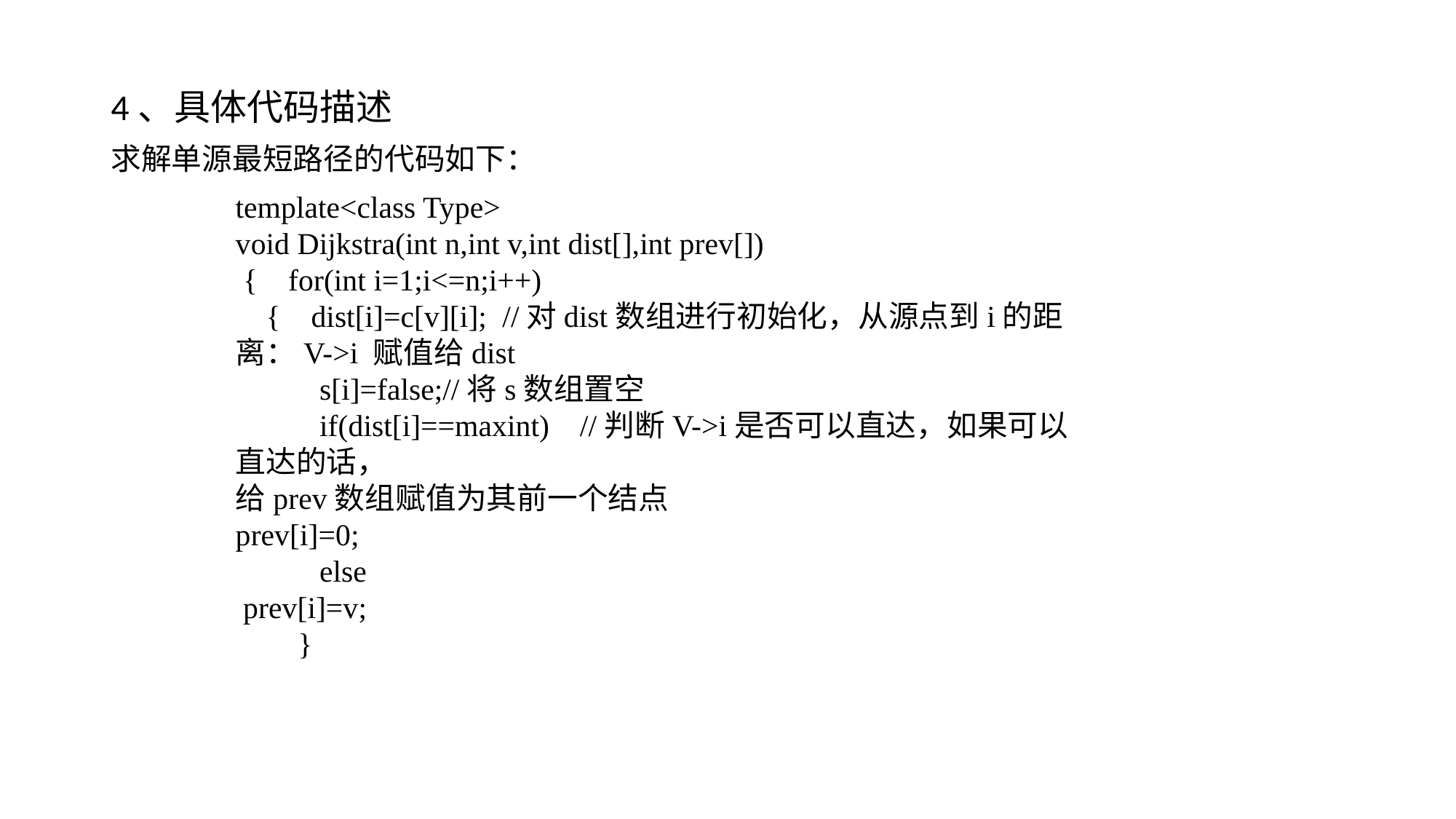

4、具体代码描述
求解单源最短路径的代码如下：
template<class Type>void Dijkstra(int n,int v,int dist[],int prev[])  {    for(int i=1;i<=n;i++)    {    dist[i]=c[v][i];  //对dist数组进行初始化，从源点到i的距离：V->i 赋值给dist            s[i]=false;//将s数组置空              if(dist[i]==maxint)    //判断V->i是否可以直达，如果可以直达的话，给prev数组赋值为其前一个结点prev[i]=0;           else prev[i]=v;      }